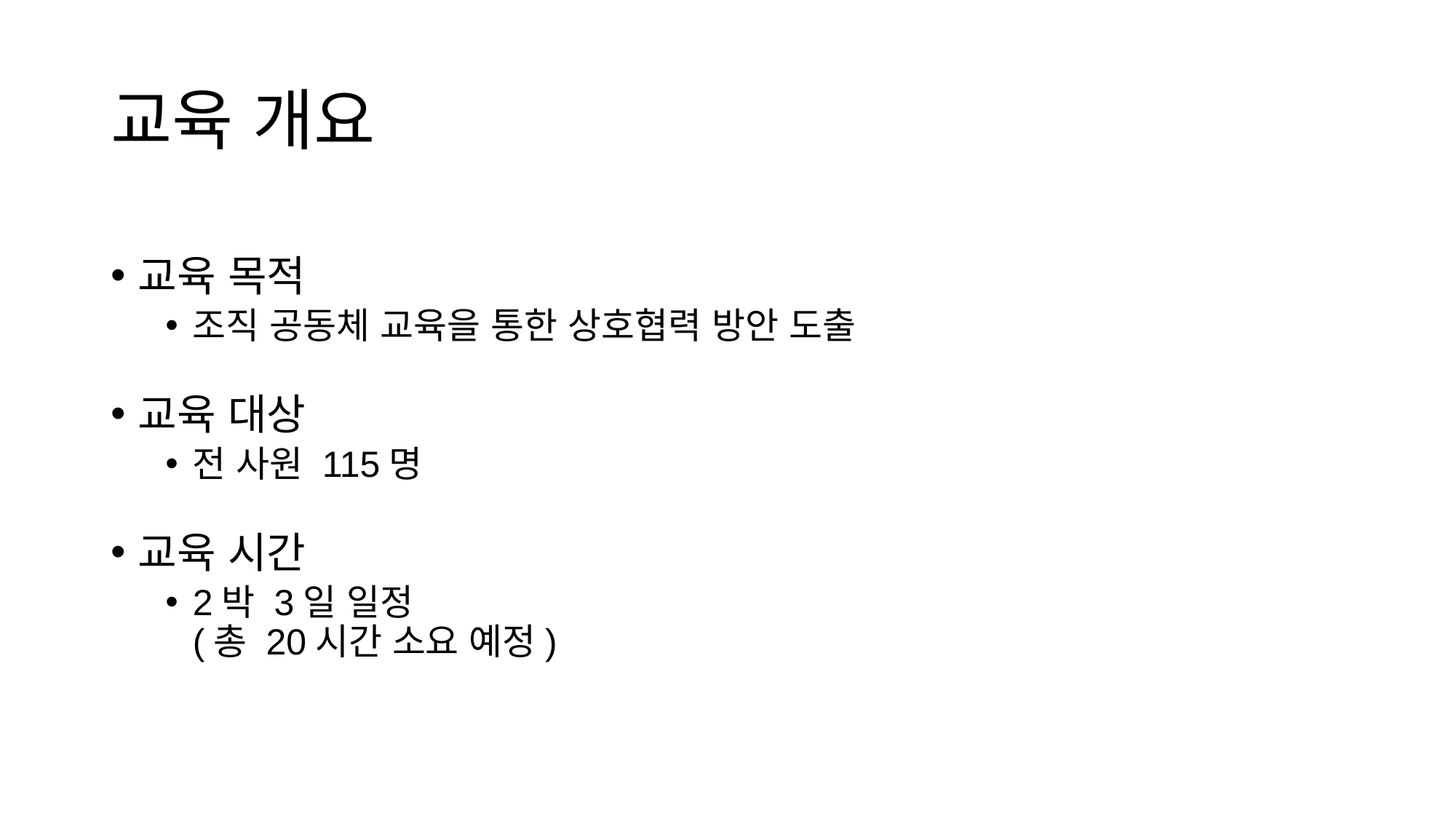

# 교육 개요
교육 목적
조직 공동체 교육을 통한 상호협력 방안 도출
교육 대상
전 사원 115명
교육 시간
2박 3일 일정
(총 20시간 소요 예정)